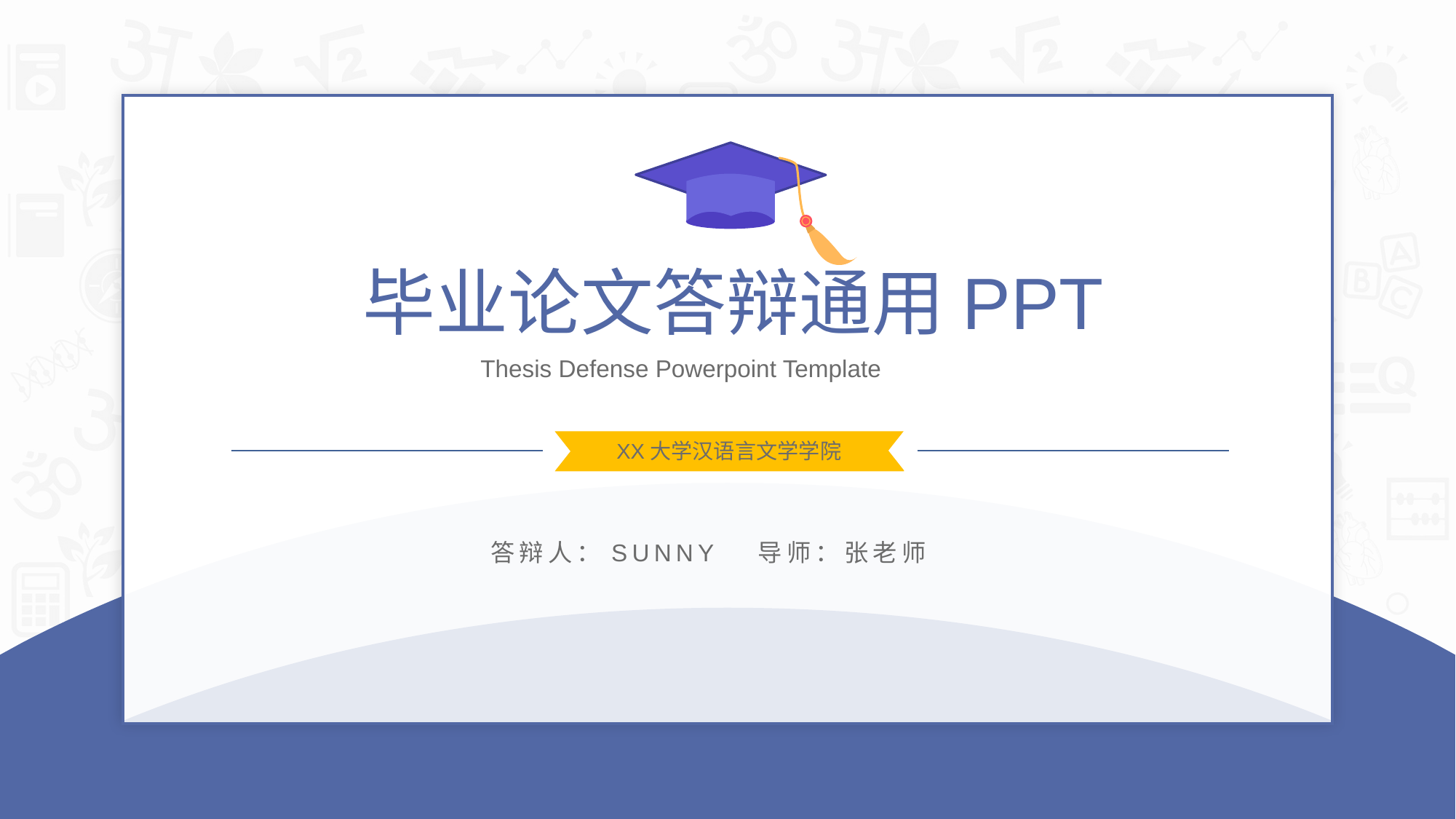

毕业论文答辩通用PPT
Thesis Defense Powerpoint Template

XX大学汉语言文学学院

答辩人：SUNNY   导师：张老师